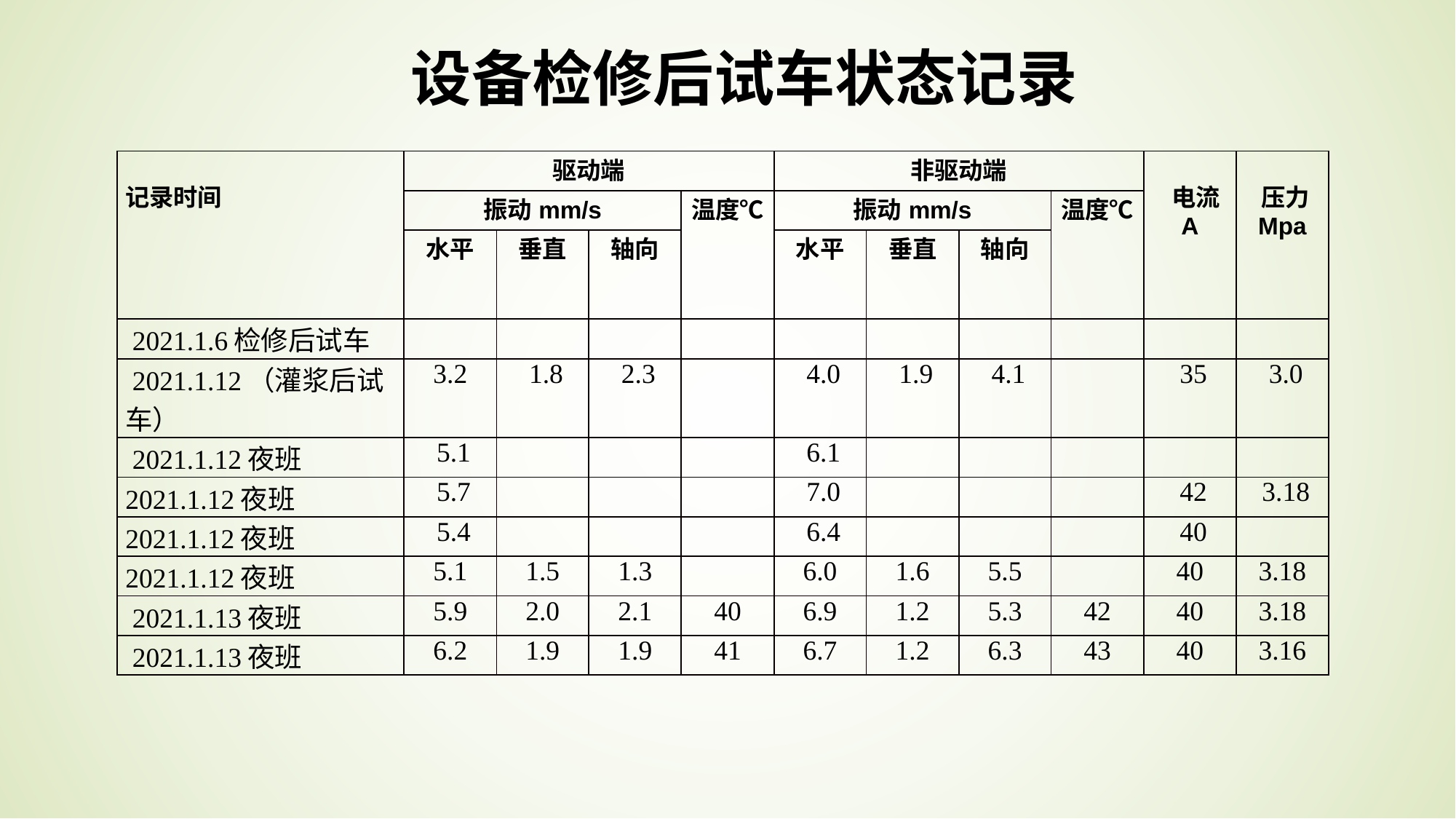

设备检修后试车状态记录
| 记录时间 | 驱动端 |  |  |  | 非驱动端 |  |  |  | 电流 A | 压力Mpa |
| --- | --- | --- | --- | --- | --- | --- | --- | --- | --- | --- |
|  | 振动mm/s |  |  | 温度℃ | 振动mm/s |  |  | 温度℃ |  |  |
|  | 水平 | 垂直 | 轴向 |  | 水平 | 垂直 | 轴向 |  |  |  |
| 2021.1.6检修后试车 |  |  |  |  |  |  |  |  |  |  |
| 2021.1.12（灌浆后试车） | 3.2 | 1.8 | 2.3 |  | 4.0 | 1.9 | 4.1 |  | 35 | 3.0 |
| 2021.1.12夜班 | 5.1 |  |  |  | 6.1 |  |  |  |  |  |
| 2021.1.12夜班 | 5.7 |  |  |  | 7.0 |  |  |  | 42 | 3.18 |
| 2021.1.12夜班 | 5.4 |  |  |  | 6.4 |  |  |  | 40 |  |
| 2021.1.12夜班 | 5.1 | 1.5 | 1.3 |  | 6.0 | 1.6 | 5.5 |  | 40 | 3.18 |
| 2021.1.13夜班 | 5.9 | 2.0 | 2.1 | 40 | 6.9 | 1.2 | 5.3 | 42 | 40 | 3.18 |
| 2021.1.13夜班 | 6.2 | 1.9 | 1.9 | 41 | 6.7 | 1.2 | 6.3 | 43 | 40 | 3.16 |